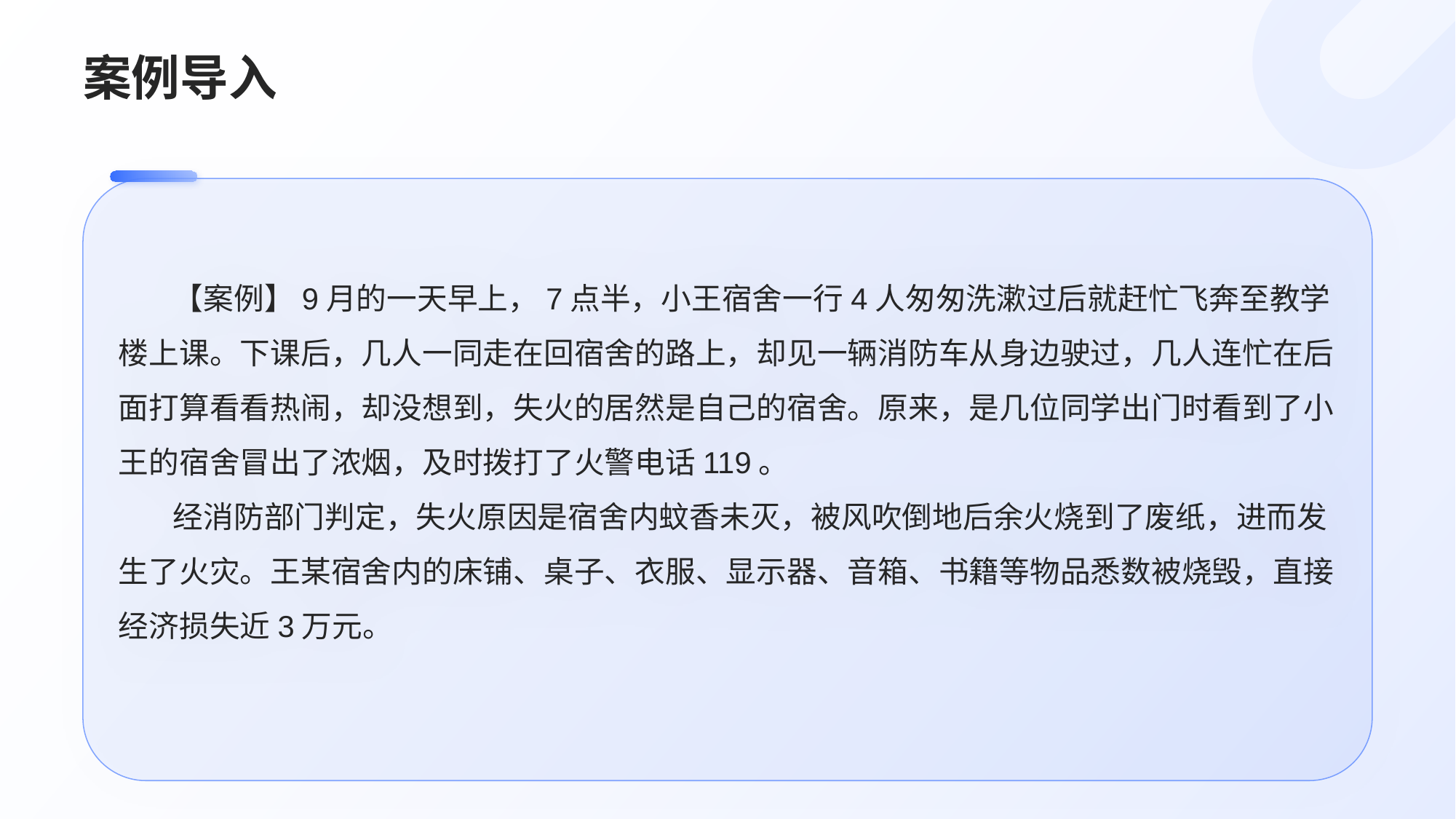

# 案例导入

【案例】9月的一天早上，7点半，小王宿舍一行4人匆匆洗漱过后就赶忙飞奔至教学楼上课。下课后，几人一同走在回宿舍的路上，却见一辆消防车从身边驶过，几人连忙在后面打算看看热闹，却没想到，失火的居然是自己的宿舍。原来，是几位同学出门时看到了小王的宿舍冒出了浓烟，及时拨打了火警电话119。
经消防部门判定，失火原因是宿舍内蚊香未灭，被风吹倒地后余火烧到了废纸，进而发生了火灾。王某宿舍内的床铺、桌子、衣服、显示器、音箱、书籍等物品悉数被烧毁，直接经济损失近3万元。